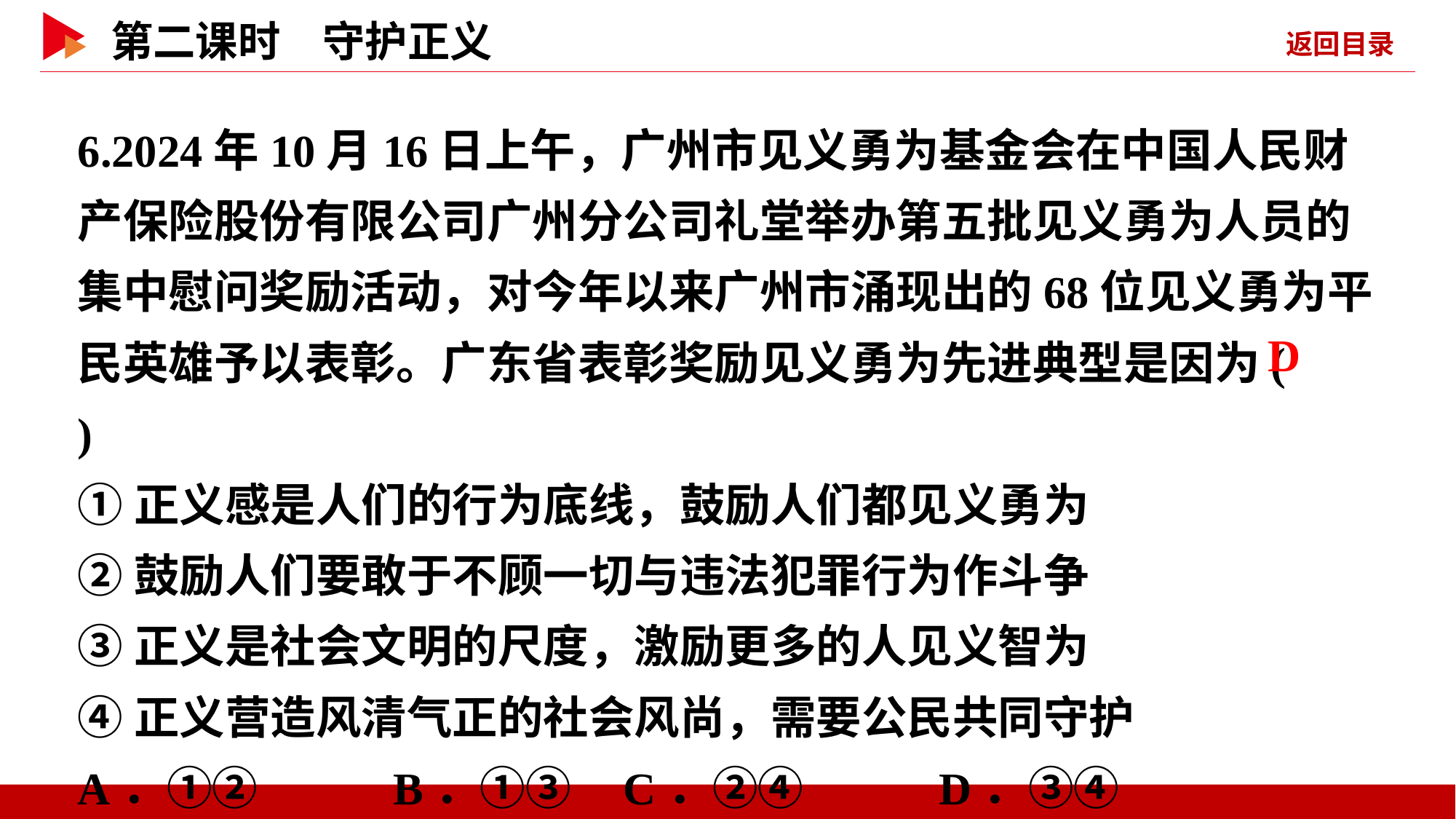

6.2024年10月16日上午，广州市见义勇为基金会在中国人民财产保险股份有限公司广州分公司礼堂举办第五批见义勇为人员的集中慰问奖励活动，对今年以来广州市涌现出的68位见义勇为平民英雄予以表彰。广东省表彰奖励见义勇为先进典型是因为(        )
①正义感是人们的行为底线，鼓励人们都见义勇为
②鼓励人们要敢于不顾一切与违法犯罪行为作斗争
③正义是社会文明的尺度，激励更多的人见义智为
④正义营造风清气正的社会风尚，需要公民共同守护
A．①②            B．①③	C．②④            D．③④
   D